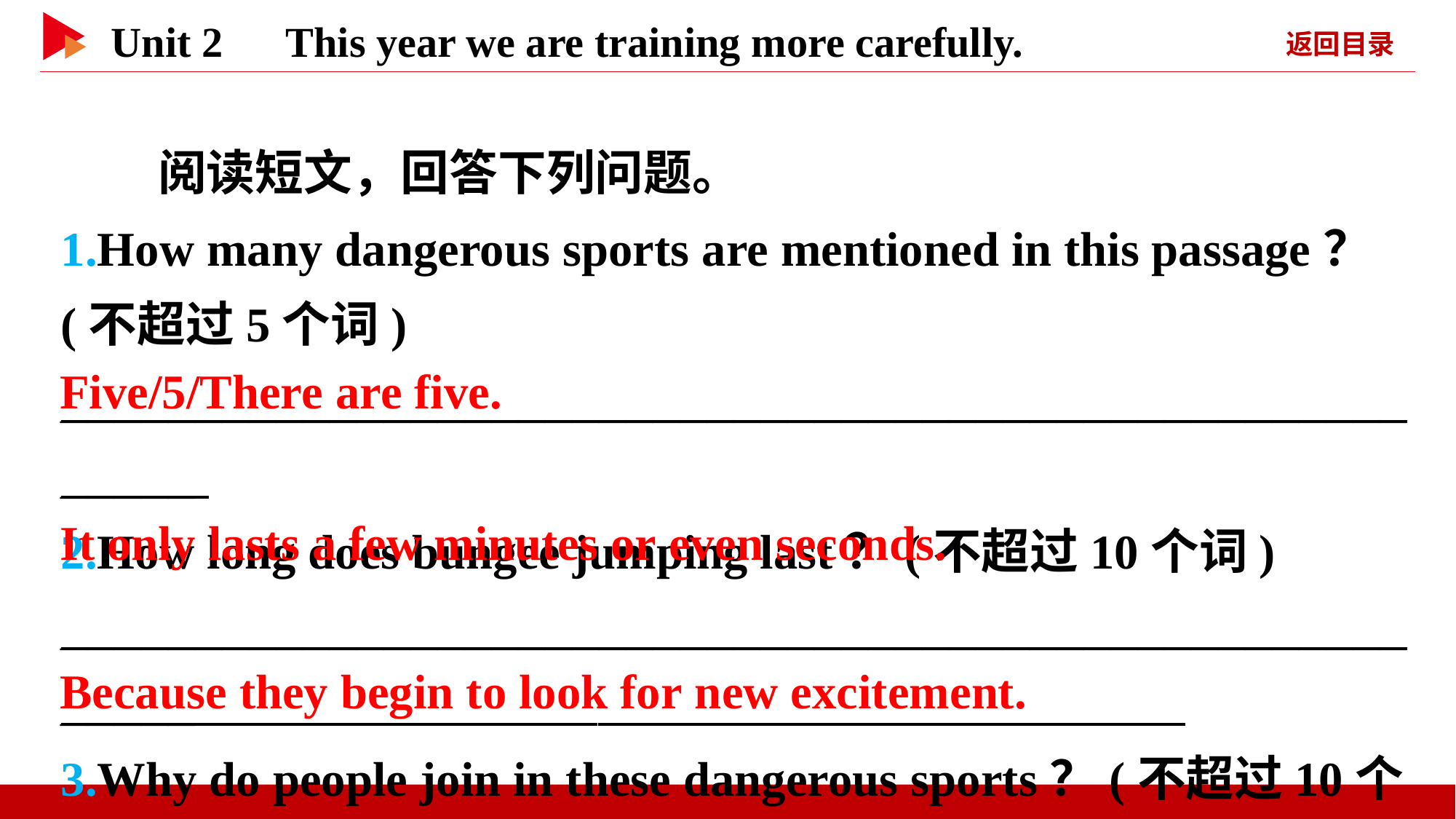

阅读短文，回答下列问题。
1.How many dangerous sports are mentioned in this passage？(不超过5个词)
_______________________________________________________
2.How long does bungee jumping last？(不超过10个词)
_______________________________________________________
3.Why do people join in these dangerous sports？(不超过10个词)
_______________________________________________________
Five/5/There are five.
It only lasts a few minutes or even seconds.
Because they begin to look for new excitement.